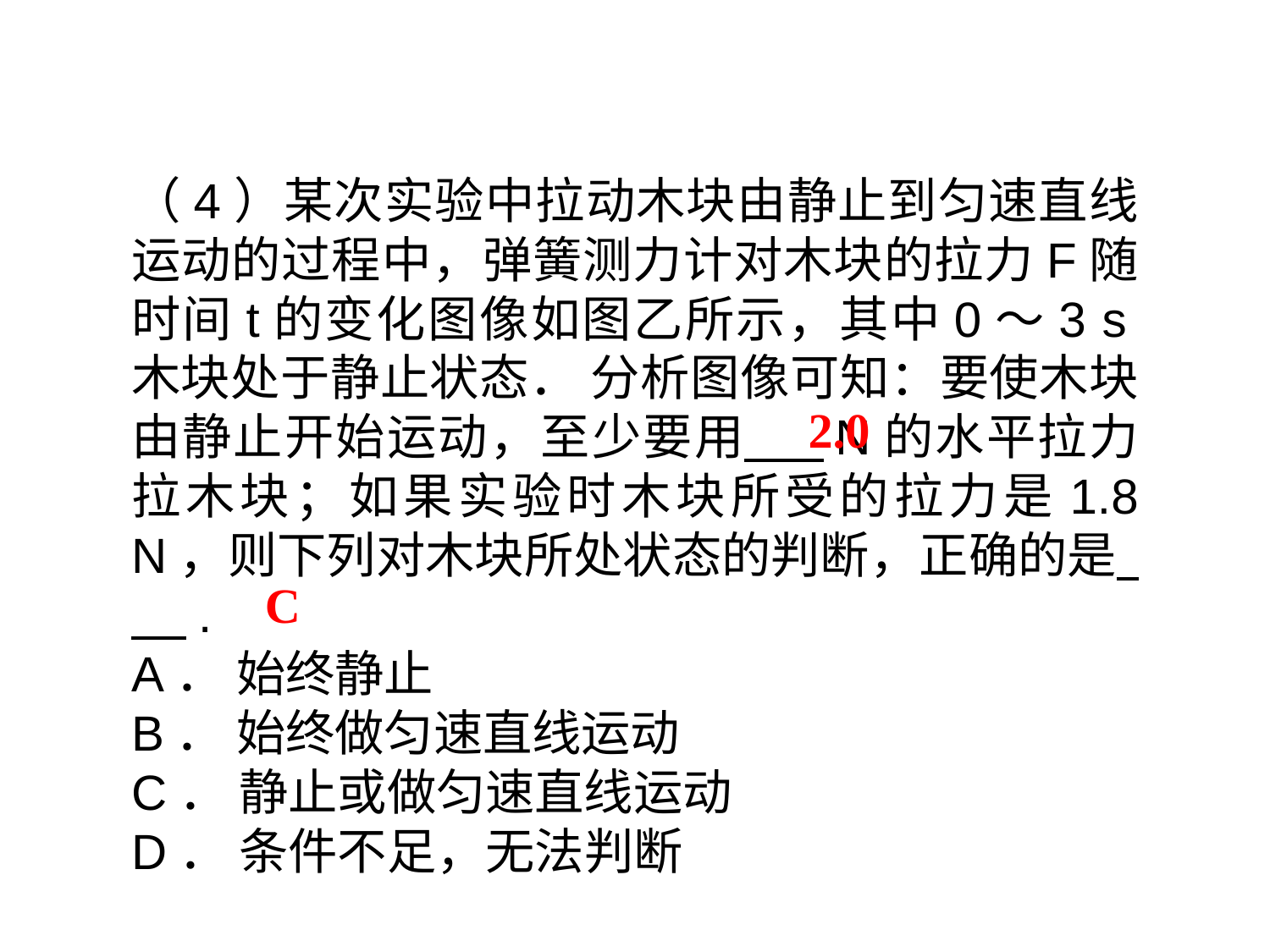

（4）某次实验中拉动木块由静止到匀速直线运动的过程中，弹簧测力计对木块的拉力F随时间t的变化图像如图乙所示，其中0～3 s木块处于静止状态． 分析图像可知：要使木块由静止开始运动，至少要用      N的水平拉力拉木块；如果实验时木块所受的拉力是1.8 N，则下列对木块所处状态的判断，正确的是        .
A． 始终静止
B． 始终做匀速直线运动
C． 静止或做匀速直线运动
D． 条件不足，无法判断
2.0
C